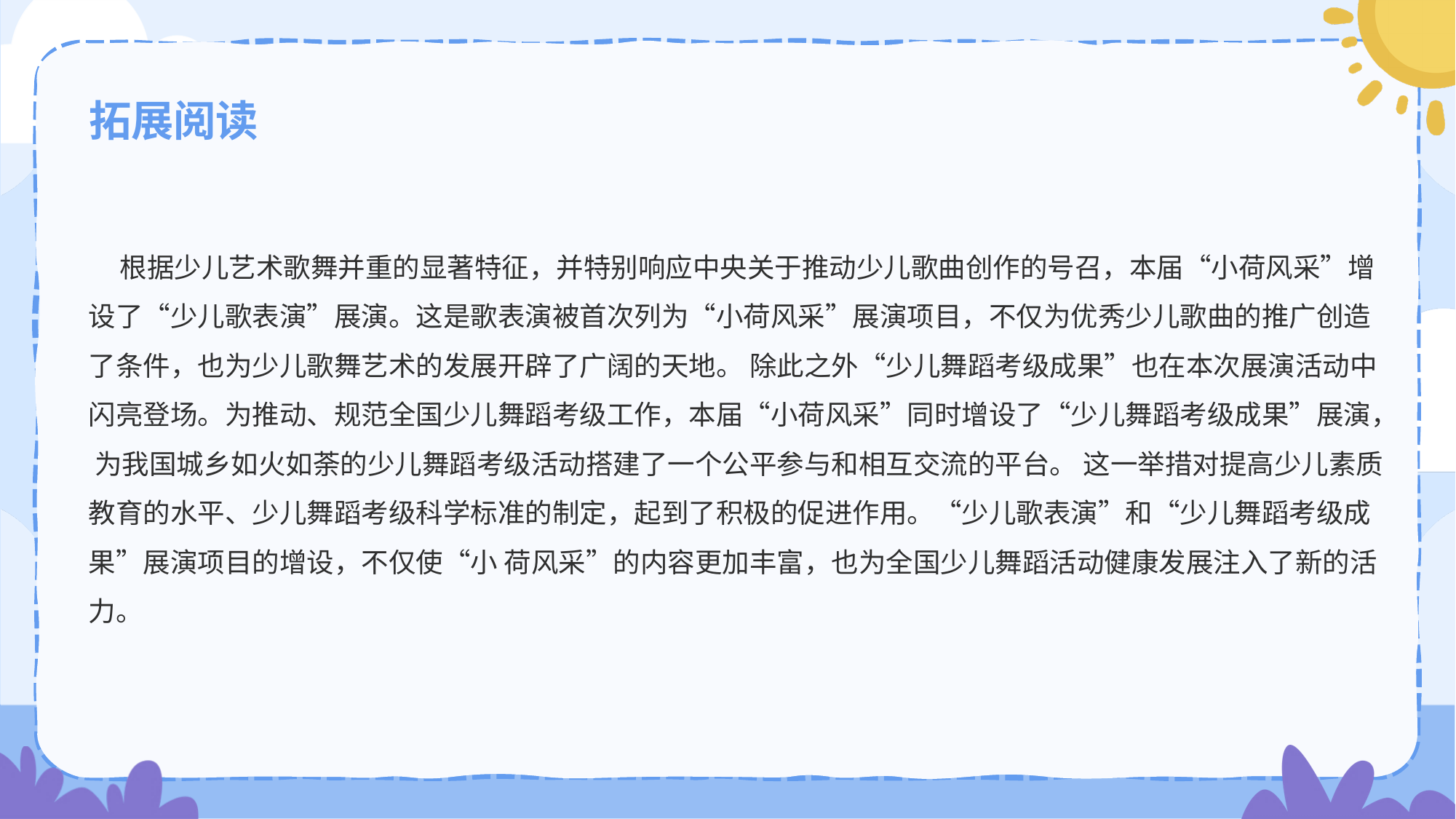

拓展阅读
    根据少儿艺术歌舞并重的显著特征，并特别响应中央关于推动少儿歌曲创作的号召，本届“小荷风采”增设了“少儿歌表演”展演。这是歌表演被首次列为“小荷风采”展演项目，不仅为优秀少儿歌曲的推广创造了条件，也为少儿歌舞艺术的发展开辟了广阔的天地。 除此之外“少儿舞蹈考级成果”也在本次展演活动中闪亮登场。为推动、规范全国少儿舞蹈考级工作，本届“小荷风采”同时增设了“少儿舞蹈考级成果”展演， 为我国城乡如火如荼的少儿舞蹈考级活动搭建了一个公平参与和相互交流的平台。 这一举措对提高少儿素质教育的水平、少儿舞蹈考级科学标准的制定，起到了积极的促进作用。“少儿歌表演”和“少儿舞蹈考级成果”展演项目的增设，不仅使“小 荷风采”的内容更加丰富，也为全国少儿舞蹈活动健康发展注入了新的活力。